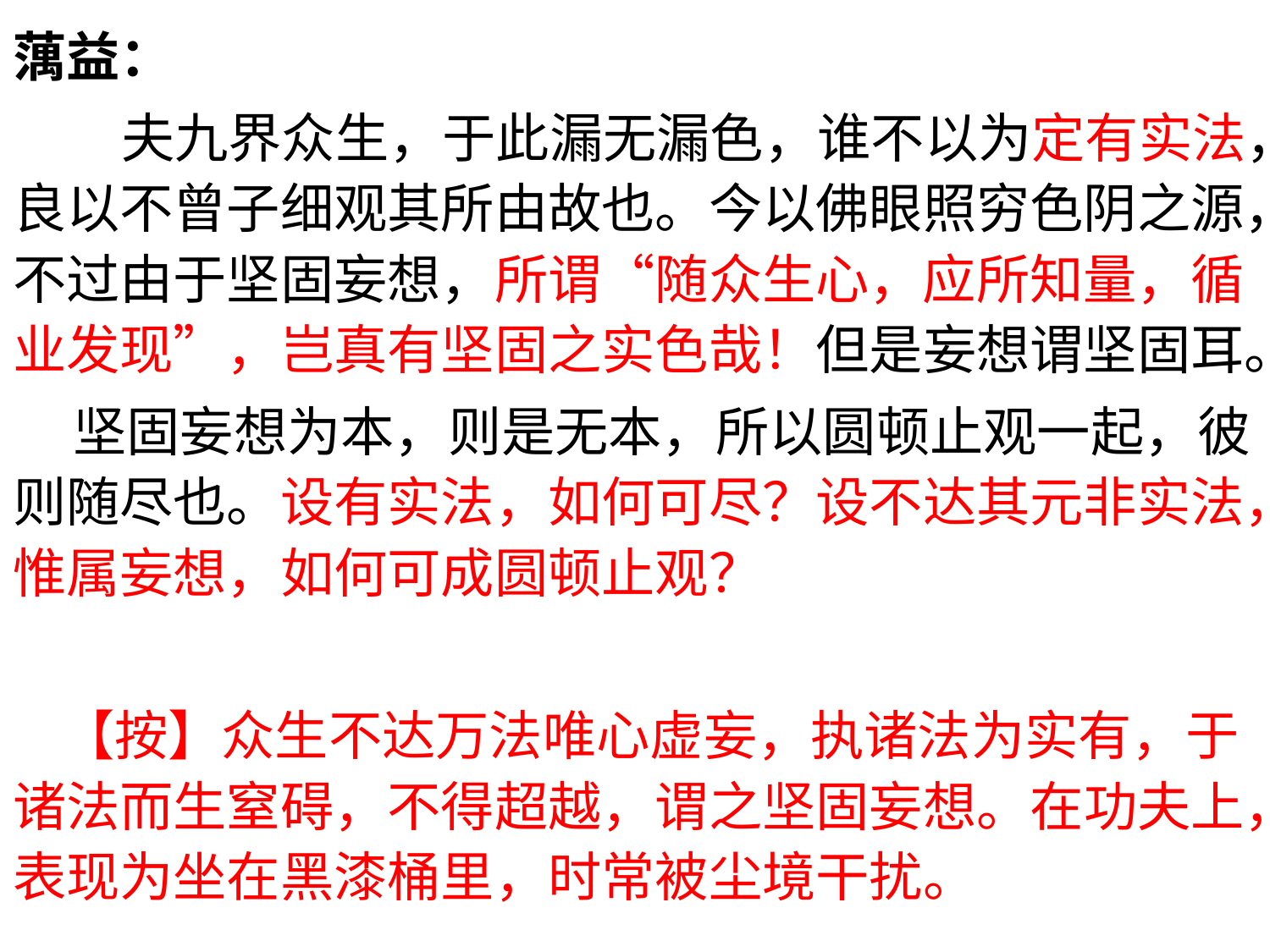

蕅益：
        夫九界众生，于此漏无漏色，谁不以为定有实法，良以不曾子细观其所由故也。今以佛眼照穷色阴之源，不过由于坚固妄想，所谓“随众生心，应所知量，循业发现”，岂真有坚固之实色哉！但是妄想谓坚固耳。
    坚固妄想为本，则是无本，所以圆顿止观一起，彼则随尽也。设有实法，如何可尽？设不达其元非实法，惟属妄想，如何可成圆顿止观？

   【按】众生不达万法唯心虚妄，执诸法为实有，于诸法而生窒碍，不得超越，谓之坚固妄想。在功夫上，表现为坐在黑漆桶里，时常被尘境干扰。